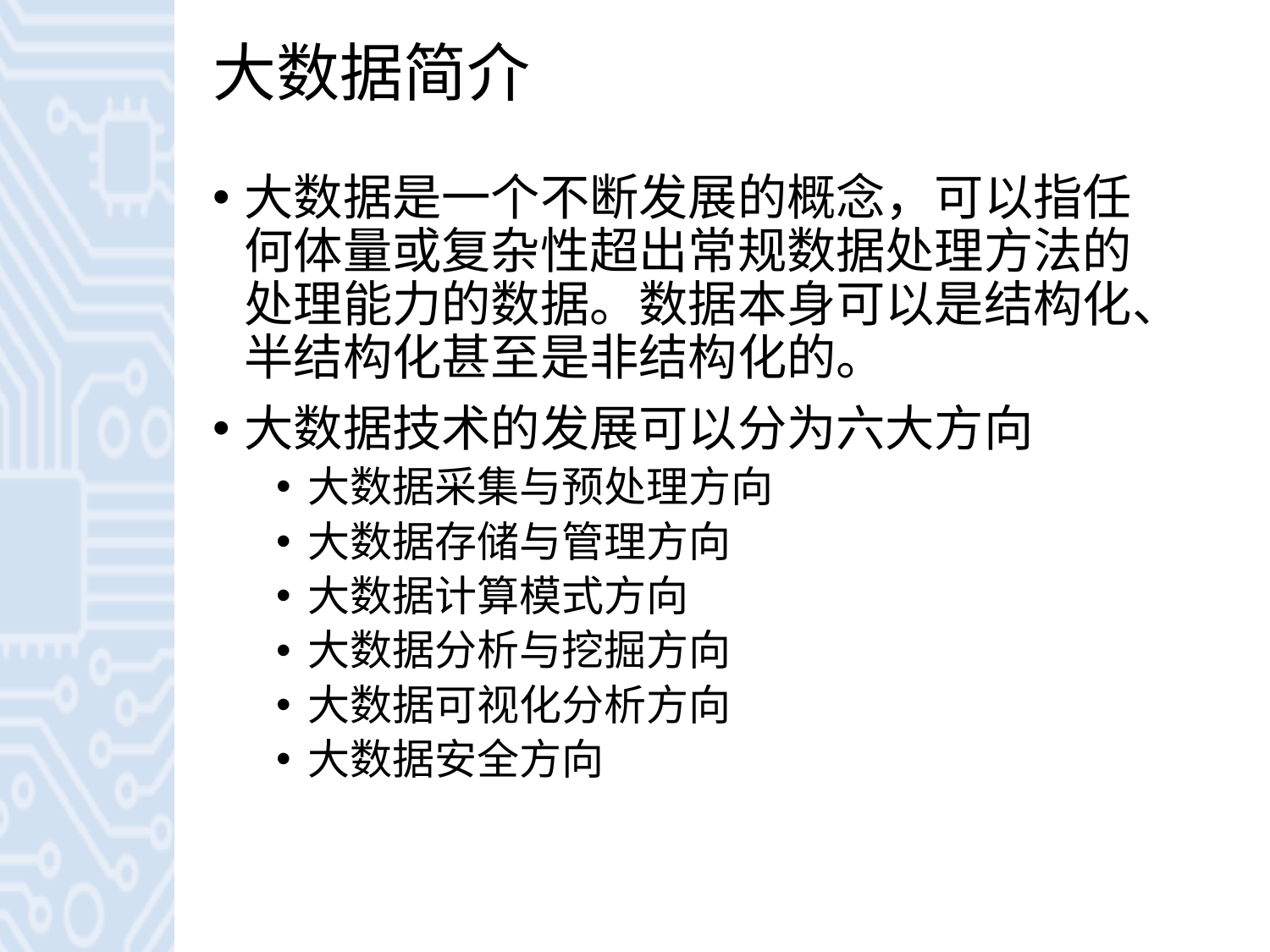

# 大数据简介
大数据是一个不断发展的概念，可以指任何体量或复杂性超出常规数据处理方法的处理能力的数据。数据本身可以是结构化、半结构化甚至是非结构化的。
大数据技术的发展可以分为六大方向
大数据采集与预处理方向
大数据存储与管理方向
大数据计算模式方向
大数据分析与挖掘方向
大数据可视化分析方向
大数据安全方向